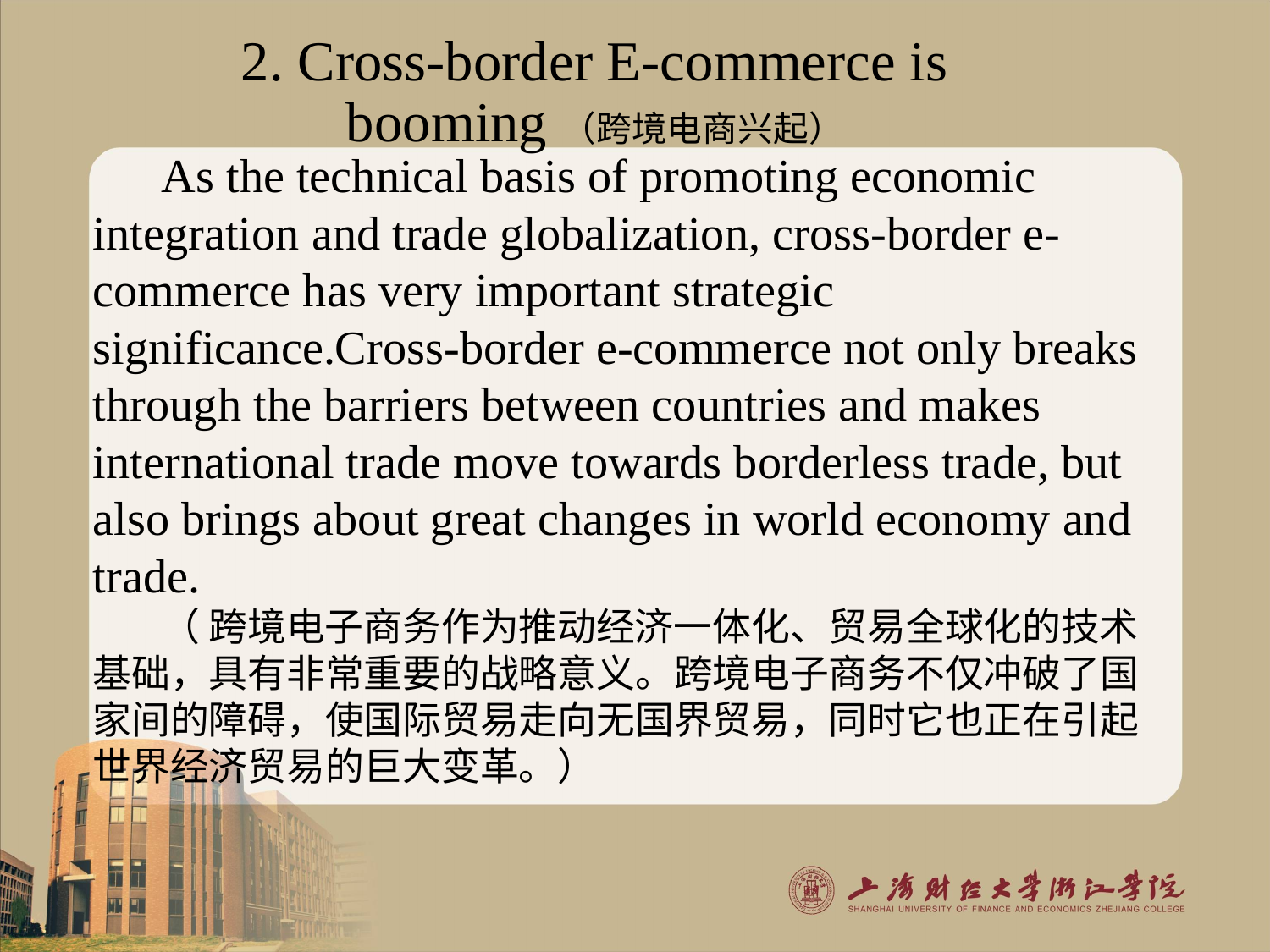

2. Cross-border E-commerce is booming（跨境电商兴起）
As the technical basis of promoting economic integration and trade globalization, cross-border e-commerce has very important strategic significance.Cross-border e-commerce not only breaks through the barriers between countries and makes international trade move towards borderless trade, but also brings about great changes in world economy and trade.
（ 跨境电子商务作为推动经济一体化、贸易全球化的技术基础，具有非常重要的战略意义。跨境电子商务不仅冲破了国家间的障碍，使国际贸易走向无国界贸易，同时它也正在引起世界经济贸易的巨大变革。）